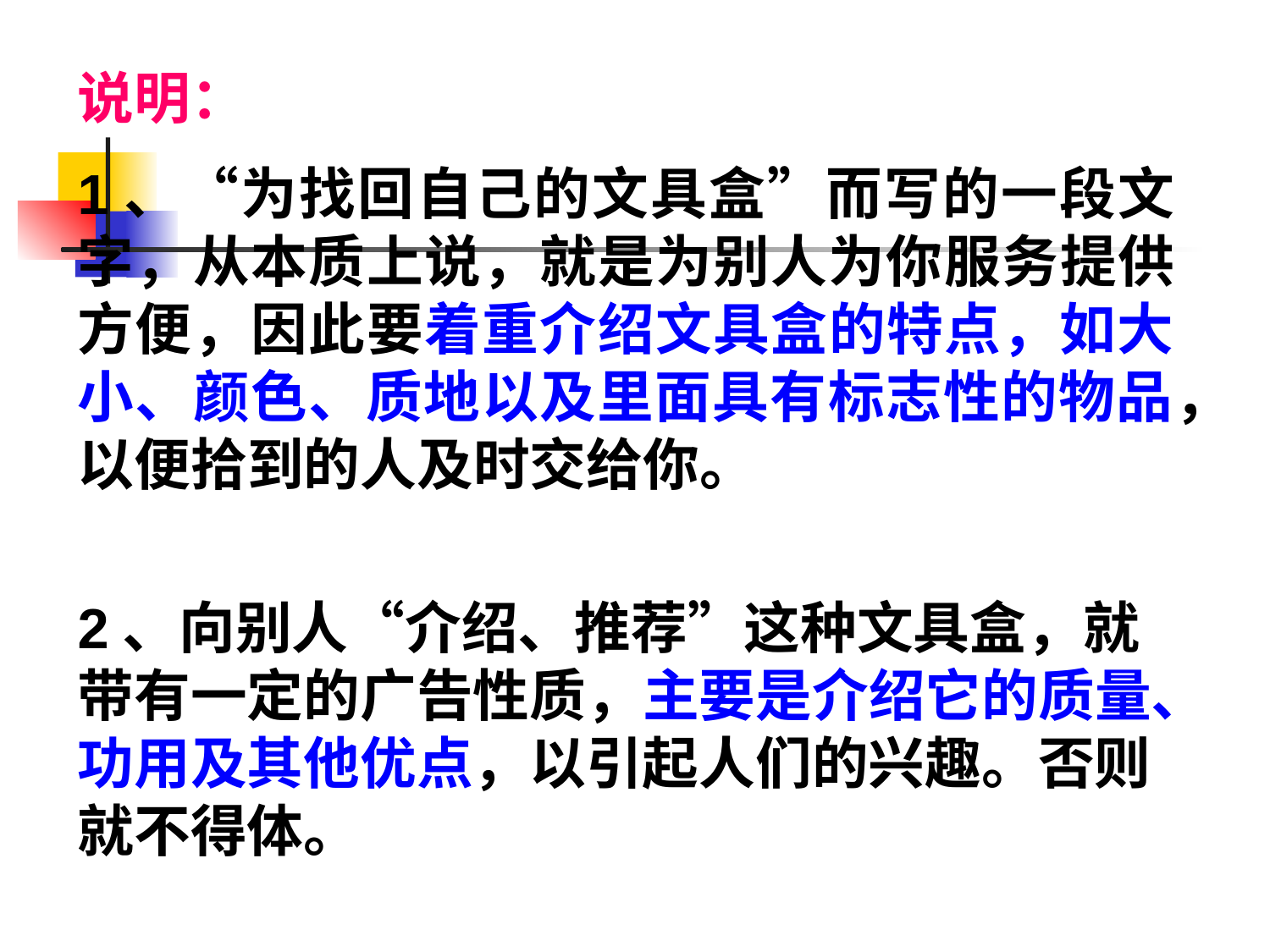

说明：
1、“为找回自己的文具盒”而写的一段文字，从本质上说，就是为别人为你服务提供方便，因此要着重介绍文具盒的特点，如大小、颜色、质地以及里面具有标志性的物品，以便拾到的人及时交给你。
2、向别人“介绍、推荐”这种文具盒，就带有一定的广告性质，主要是介绍它的质量、功用及其他优点，以引起人们的兴趣。否则就不得体。